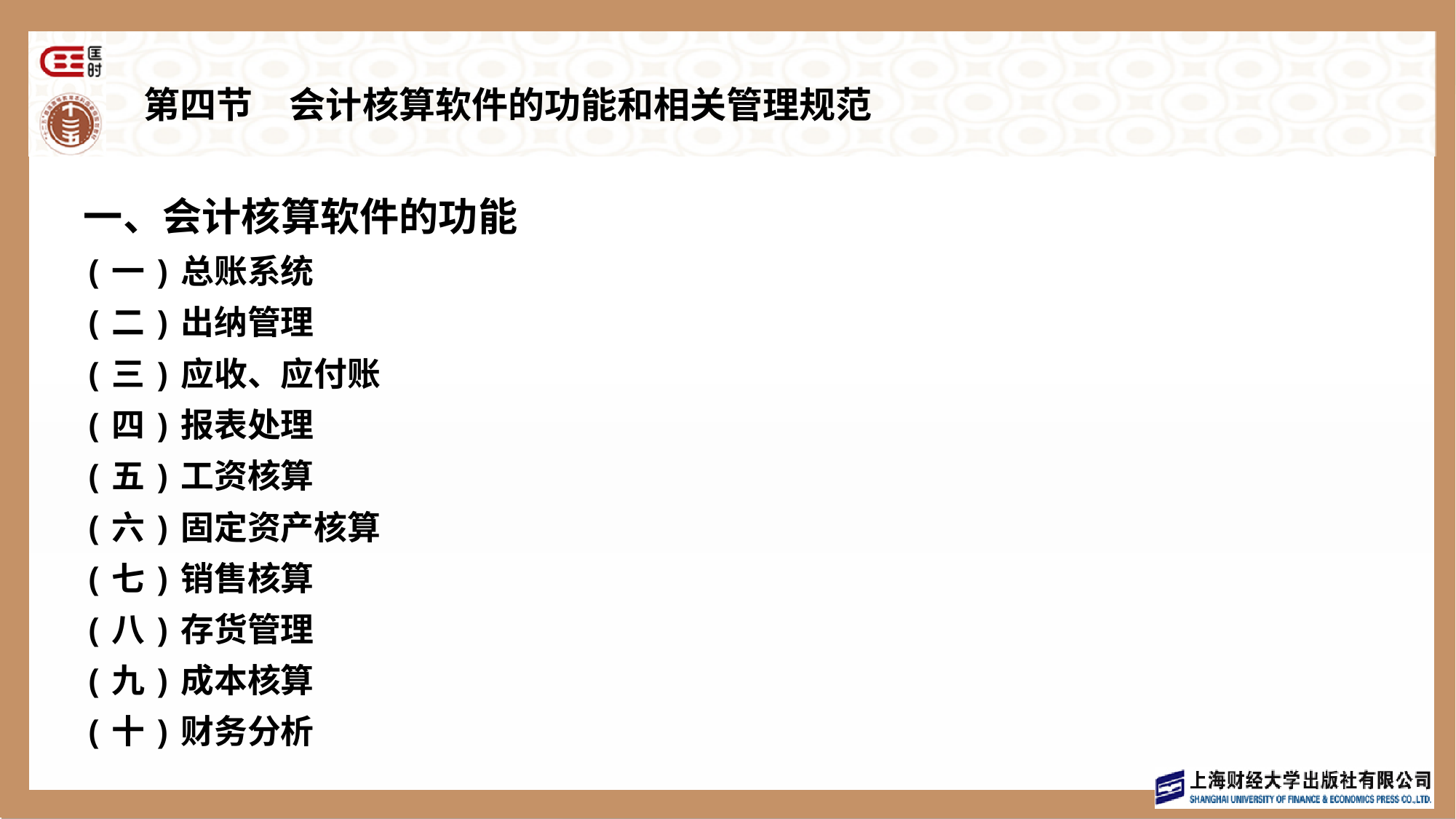

# 第四节　会计核算软件的功能和相关管理规范
一、会计核算软件的功能
(一)总账系统
(二)出纳管理
(三)应收、应付账
(四)报表处理
(五)工资核算
(六)固定资产核算
(七)销售核算
(八)存货管理
(九)成本核算
(十)财务分析